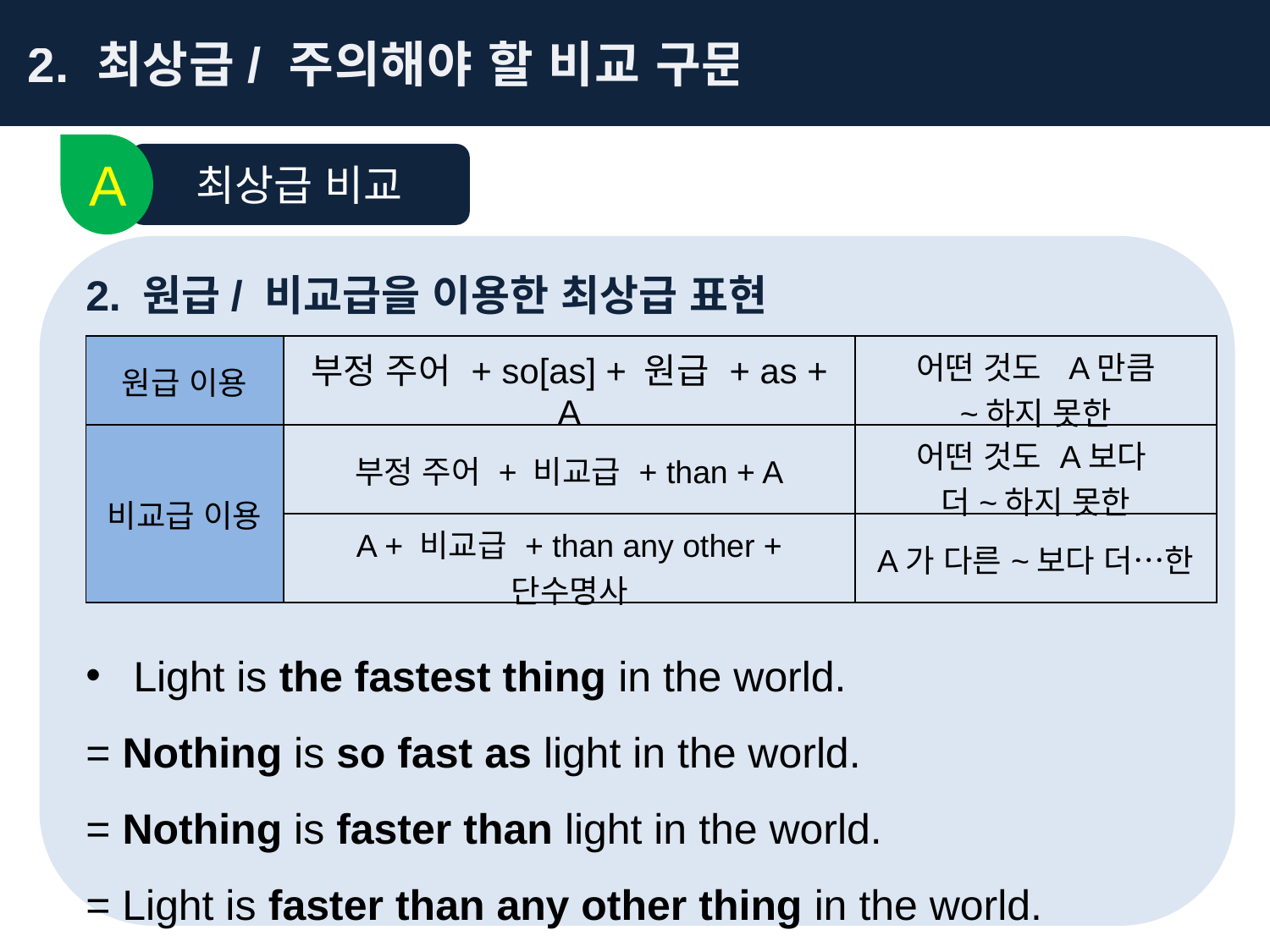

2. 최상급/ 주의해야 할 비교 구문

A
최상급 비교

2. 원급/ 비교급을 이용한 최상급 표현

Light is the fastest thing in the world.
= Nothing is so fast as light in the world.
= Nothing is faster than light in the world.
= Light is faster than any other thing in the world.

| 원급 이용 | 부정 주어 + so[as] + 원급 + as + A | 어떤 것도 A만큼 ~하지 못한 |
| --- | --- | --- |
| 비교급 이용 | 부정 주어 + 비교급 + than + A | 어떤 것도 A보다 더~하지 못한 |
|  | A + 비교급 + than any other + 단수명사 | A가 다른~보다 더…한 |